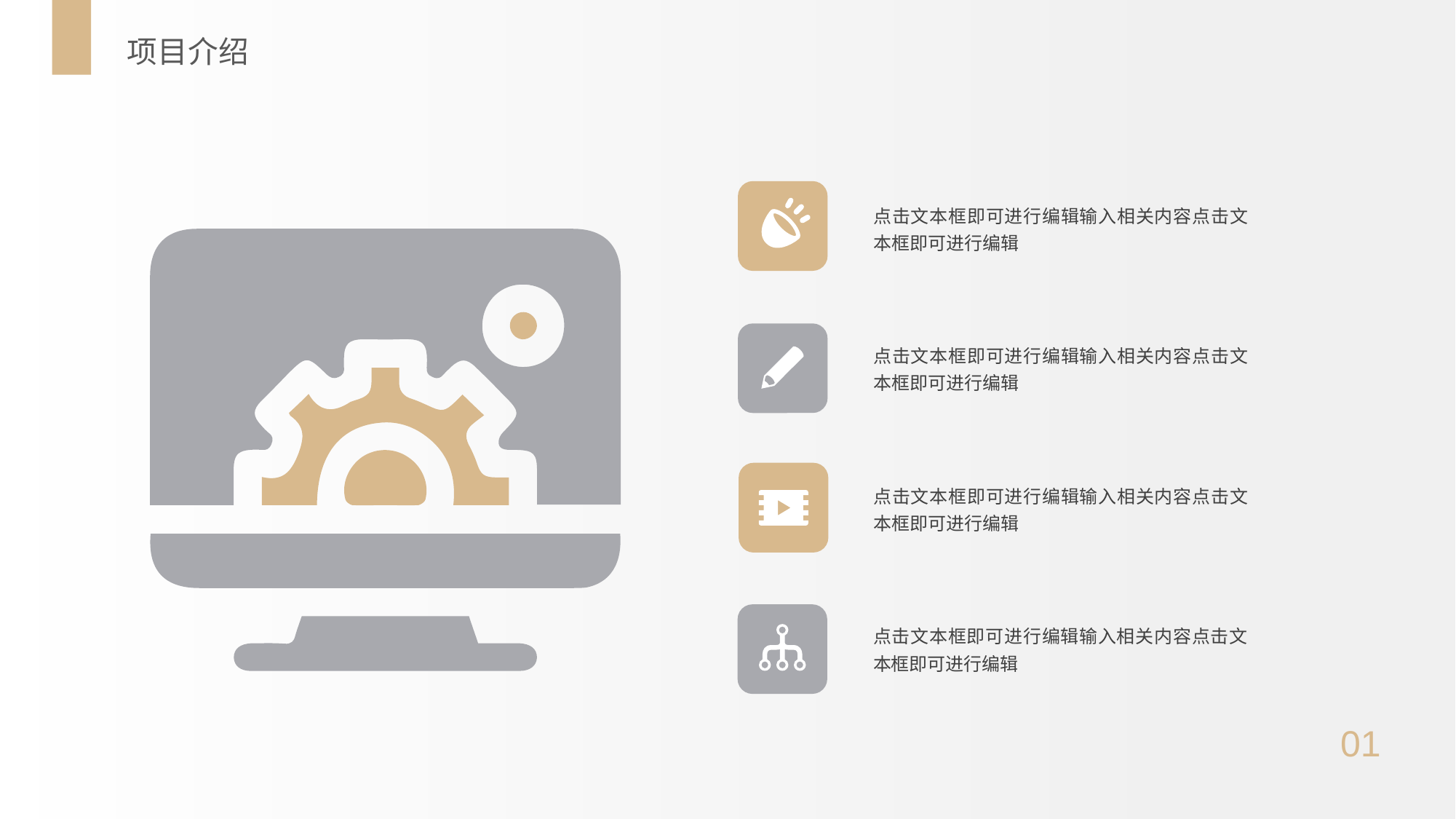

项目介绍

点击文本框即可进行编辑输入相关内容点击文本框即可进行编辑

点击文本框即可进行编辑输入相关内容点击文本框即可进行编辑

点击文本框即可进行编辑输入相关内容点击文本框即可进行编辑

点击文本框即可进行编辑输入相关内容点击文本框即可进行编辑

01